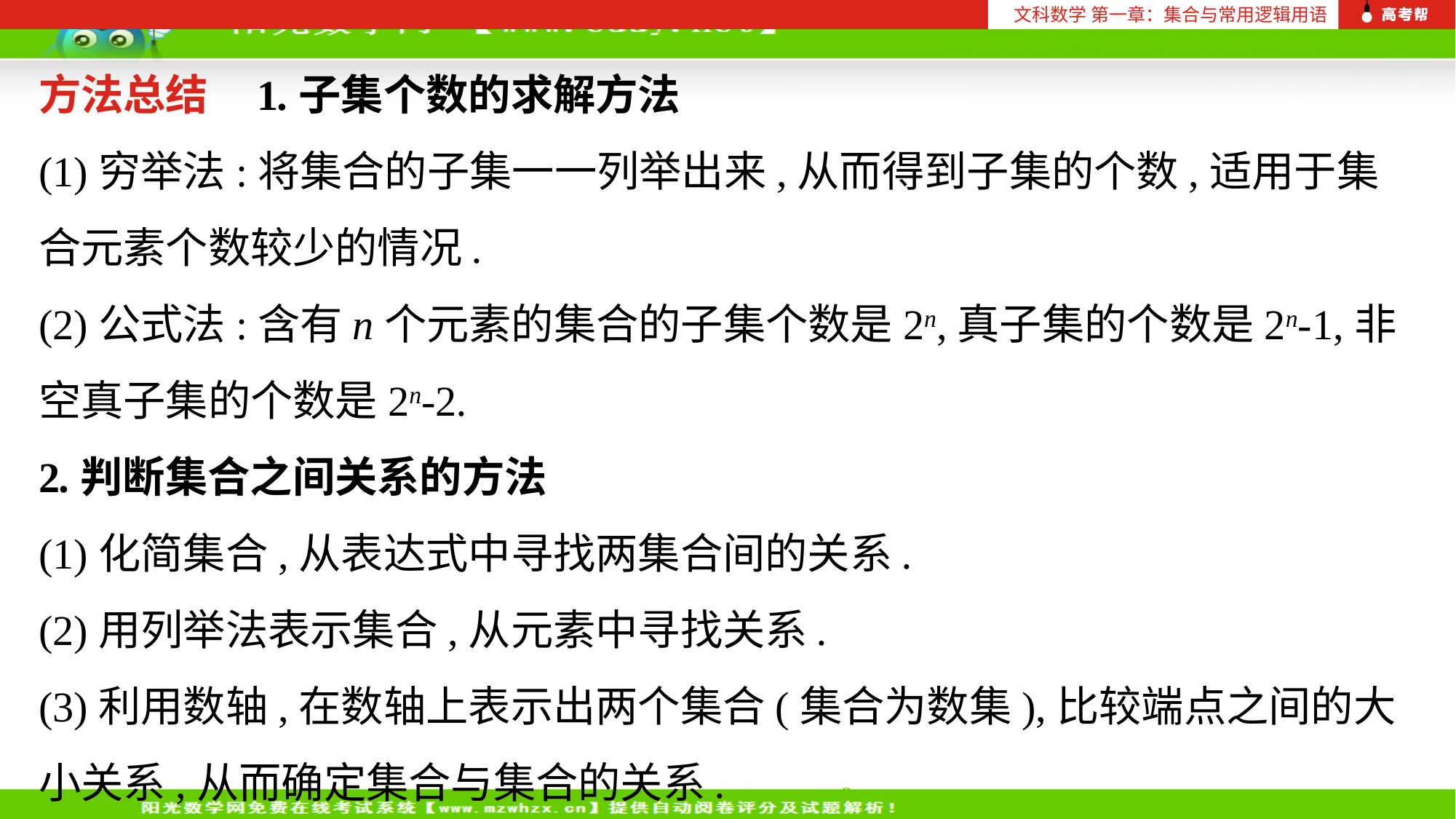

文科数学 第一章：集合与常用逻辑用语

方法总结    1.子集个数的求解方法
(1)穷举法:将集合的子集一一列举出来,从而得到子集的个数,适用于集合元素个数较少的情况.
(2)公式法:含有n个元素的集合的子集个数是2n,真子集的个数是2n-1,非空真子集的个数是2n-2.
2.判断集合之间关系的方法
(1)化简集合,从表达式中寻找两集合间的关系.
(2)用列举法表示集合,从元素中寻找关系.
(3)利用数轴,在数轴上表示出两个集合(集合为数集),比较端点之间的大小关系,从而确定集合与集合的关系.